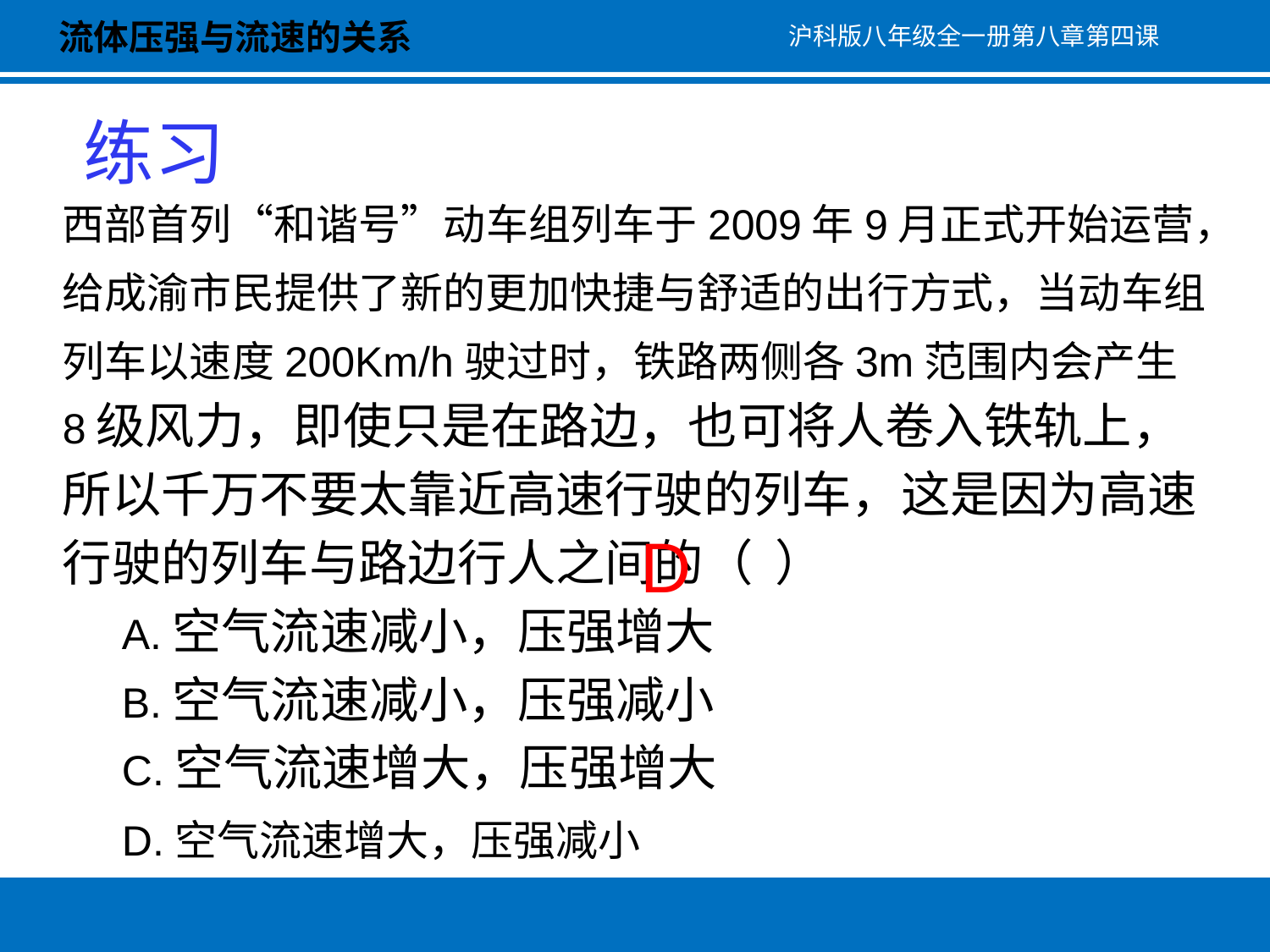

流体压强与流速的关系
沪科版八年级全一册第八章第四课

练习
西部首列“和谐号”动车组列车于2009年9月正式开始运营，给成渝市民提供了新的更加快捷与舒适的出行方式，当动车组列车以速度200Km/h驶过时，铁路两侧各3m范围内会产生8级风力，即使只是在路边，也可将人卷入铁轨上，所以千万不要太靠近高速行驶的列车，这是因为高速行驶的列车与路边行人之间的（  ）
     A.空气流速减小，压强增大
     B.空气流速减小，压强减小
     C.空气流速增大，压强增大
     D.空气流速增大，压强减小
D